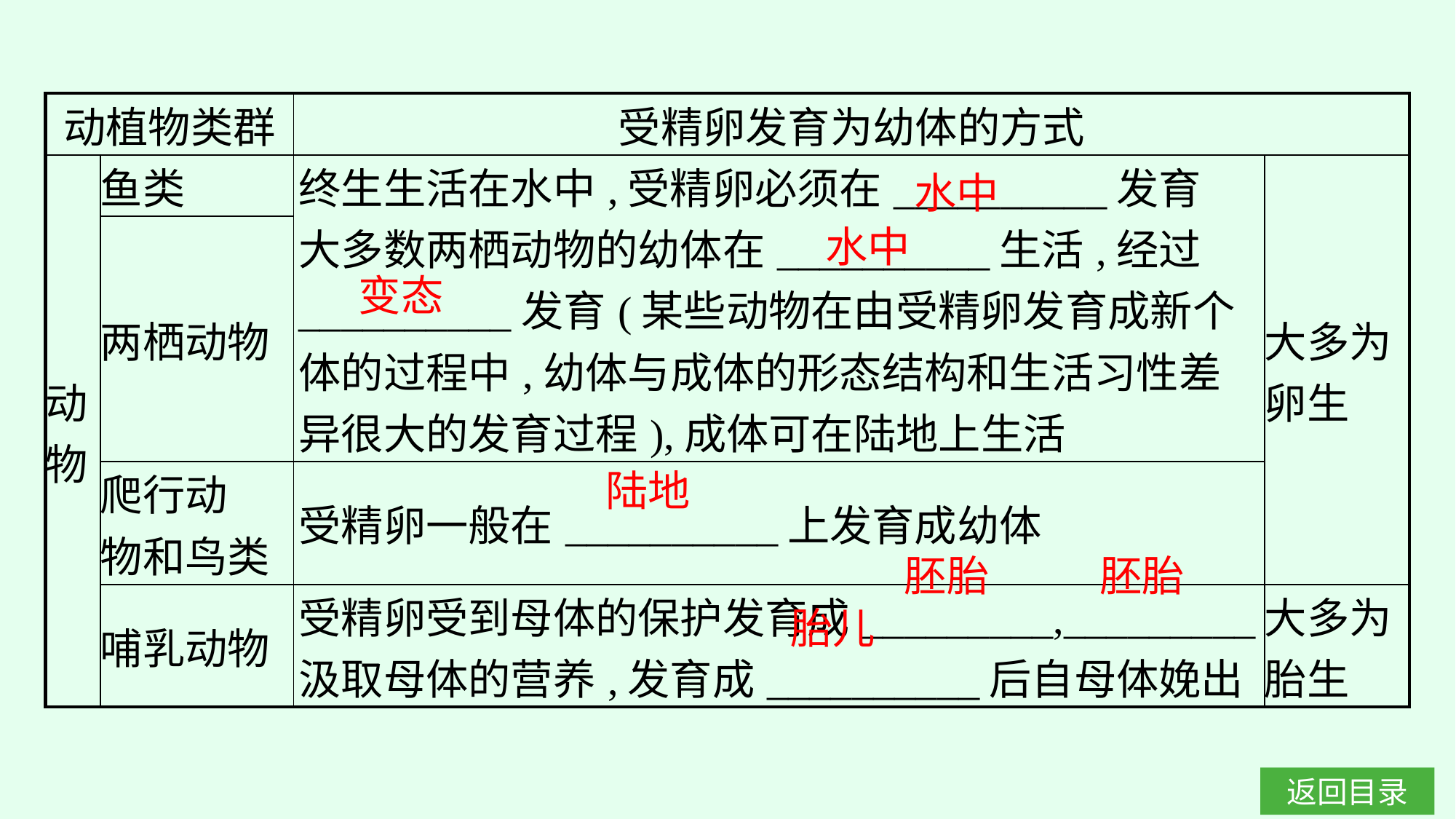

| 动植物类群 |  | 受精卵发育为幼体的方式 |  |
| --- | --- | --- | --- |
| 动物 | 鱼类 | 终生生活在水中,受精卵必须在\_\_\_\_\_\_\_\_\_\_发育  大多数两栖动物的幼体在\_\_\_\_\_\_\_\_\_\_生活,经过\_\_\_\_\_\_\_\_\_\_发育(某些动物在由受精卵发育成新个体的过程中,幼体与成体的形态结构和生活习性差异很大的发育过程),成体可在陆地上生活 | 大多为卵生 |
|  | 两栖动物 |  |  |
|  | 爬行动 物和鸟类 | 受精卵一般在\_\_\_\_\_\_\_\_\_\_上发育成幼体 |  |
|  | 哺乳动物 | 受精卵受到母体的保护发育成\_\_\_\_\_\_\_\_\_,\_\_\_\_\_\_\_\_\_汲取母体的营养,发育成\_\_\_\_\_\_\_\_\_\_后自母体娩出 | 大多为胎生 |
水中
水中
变态
陆地
胚胎
胚胎
胎儿